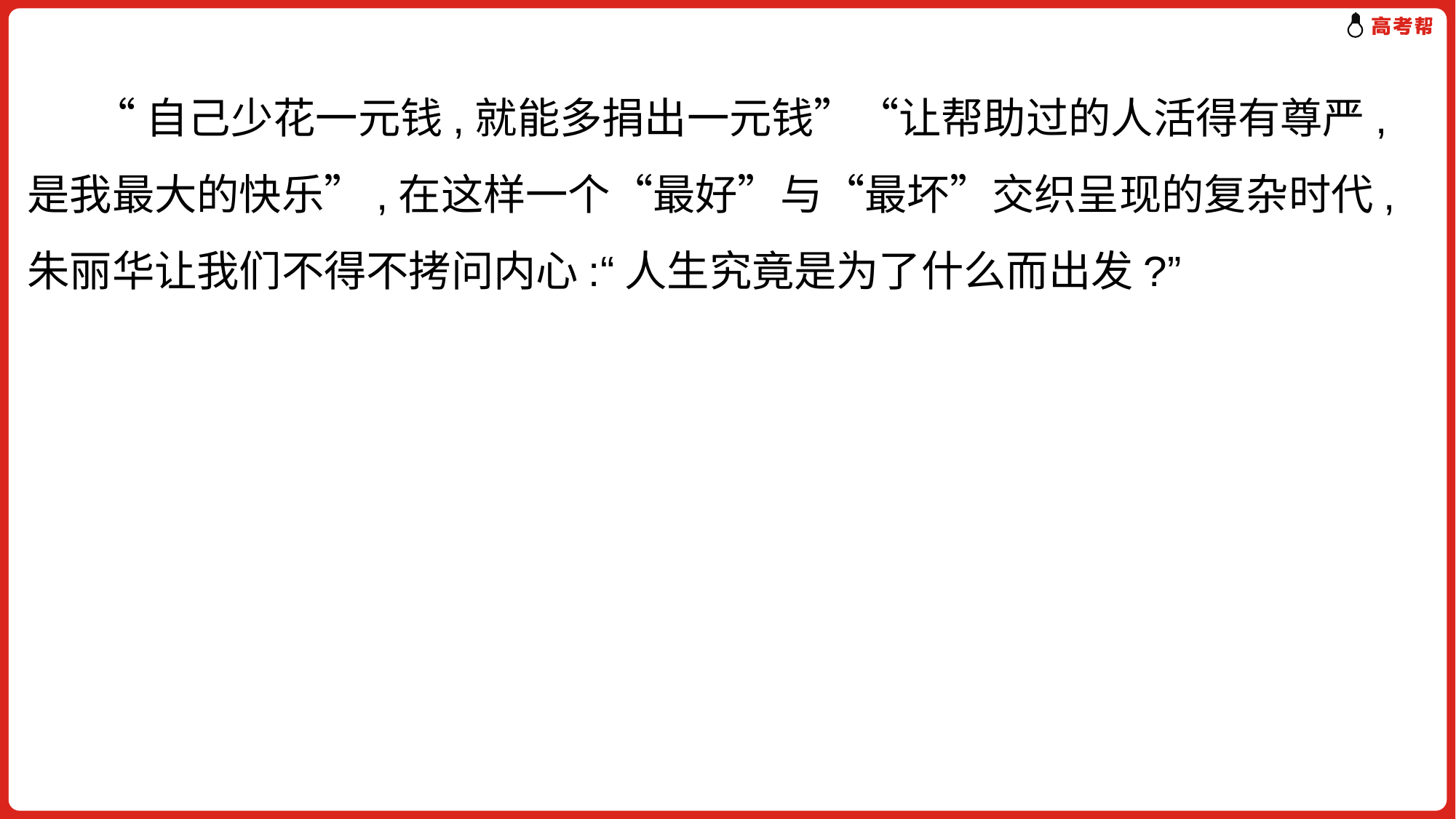

“自己少花一元钱,就能多捐出一元钱”“让帮助过的人活得有尊严,是我最大的快乐”,在这样一个“最好”与“最坏”交织呈现的复杂时代,朱丽华让我们不得不拷问内心:“人生究竟是为了什么而出发?”